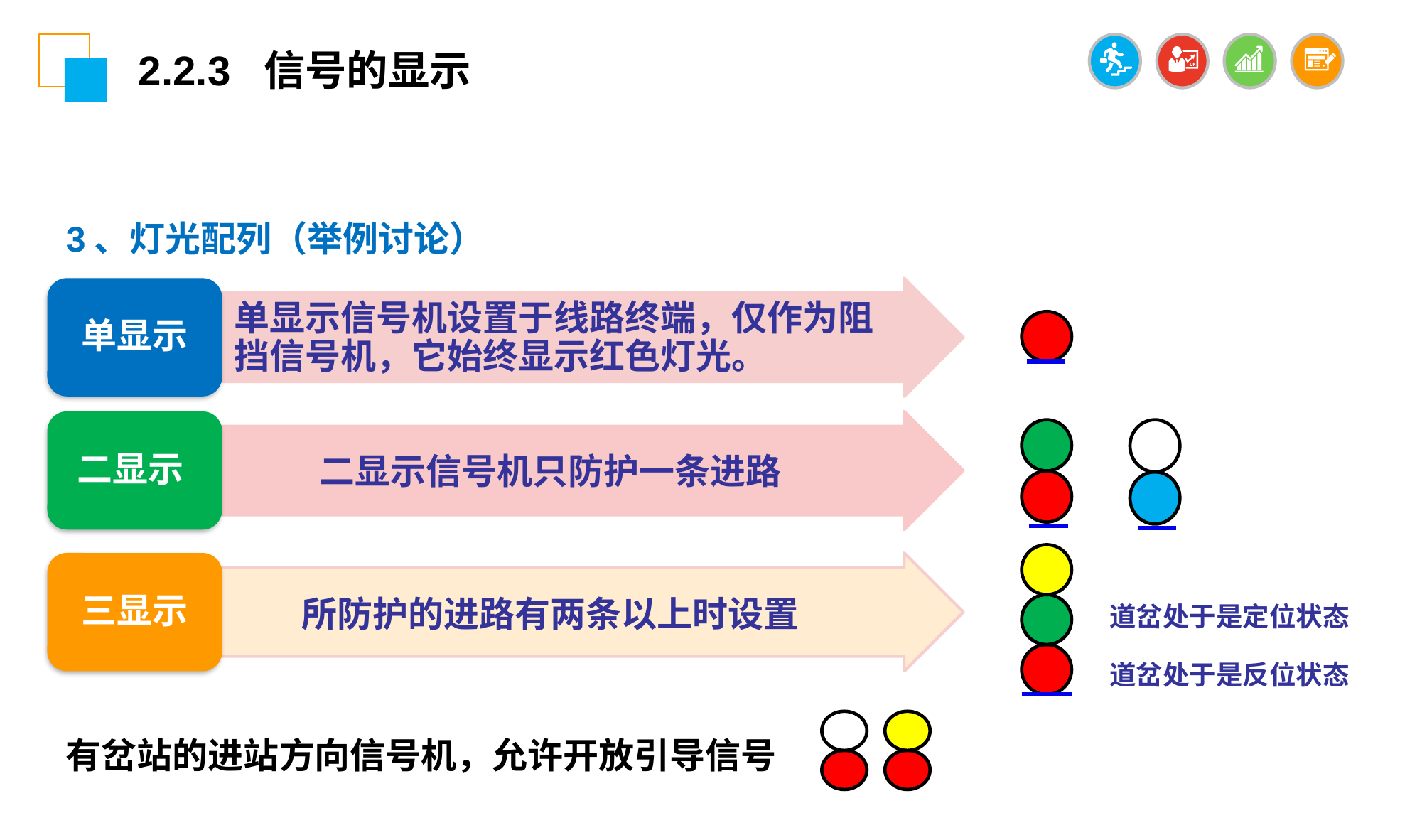

2.2.3  信号的显示
3、灯光配列（举例讨论）

单显示

单显示信号机设置于线路终端，仅作为阻挡信号机，它始终显示红色灯光。

二显示

二显示信号机只防护一条进路

三显示

所防护的进路有两条以上时设置
道岔处于是定位状态
道岔处于是反位状态

有岔站的进站方向信号机，允许开放引导信号